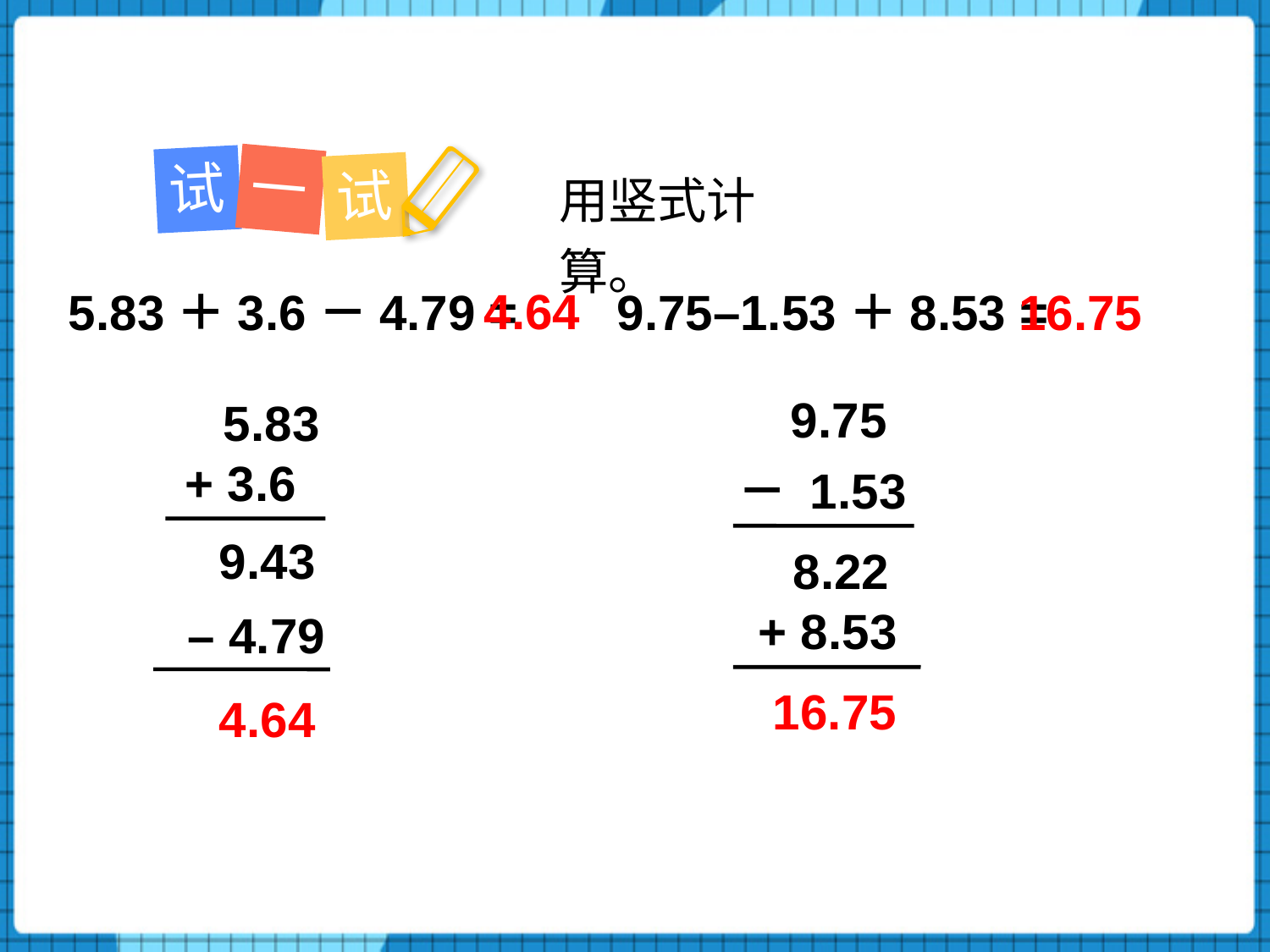

一
试
试
用竖式计算。
4.64
16.75
5.83＋3.6－4.79 =
9.75–1.53＋8.53 =
  9.75
  5.83
   + 3.6
  － 1.53
9.43
8.22

   + 8.53
   – 4.79
16.75
4.64